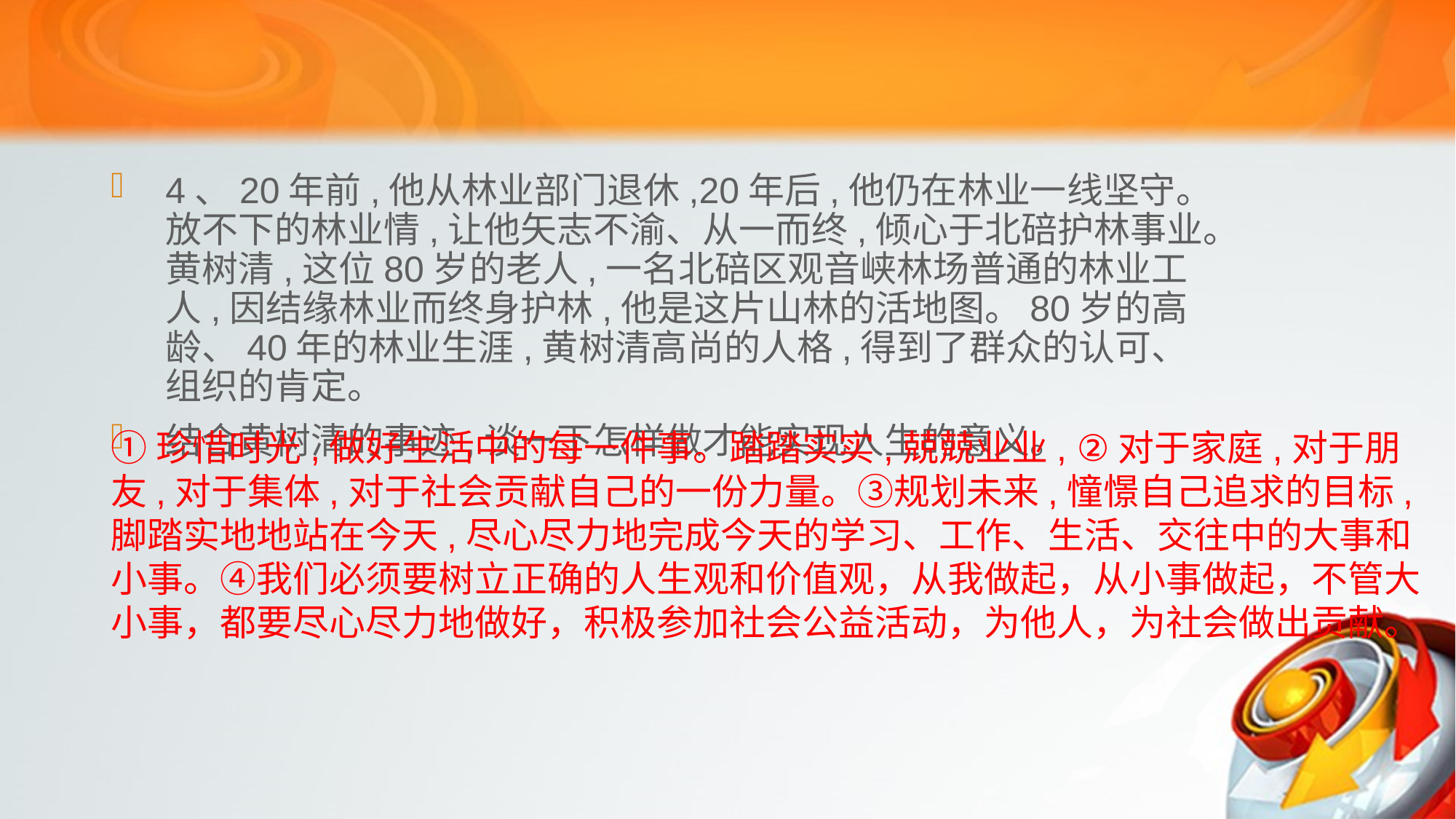

4、20年前,他从林业部门退休,20年后,他仍在林业一线坚守。放不下的林业情,让他矢志不渝、从一而终,倾心于北碚护林事业。黄树清,这位80岁的老人,一名北碚区观音峡林场普通的林业工人,因结缘林业而终身护林,他是这片山林的活地图。80岁的高龄、40年的林业生涯,黄树清高尚的人格,得到了群众的认可、组织的肯定。
结合黄树清的事迹,谈一下怎样做才能实现人生的意义。
①珍惜时光,做好生活中的每一件事。踏踏实实,兢兢业业, ②对于家庭,对于朋友,对于集体,对于社会贡献自己的一份力量。③规划未来,憧憬自己追求的目标,脚踏实地地站在今天,尽心尽力地完成今天的学习、工作、生活、交往中的大事和小事。④我们必须要树立正确的人生观和价值观，从我做起，从小事做起，不管大小事，都要尽心尽力地做好，积极参加社会公益活动，为他人，为社会做出贡献。